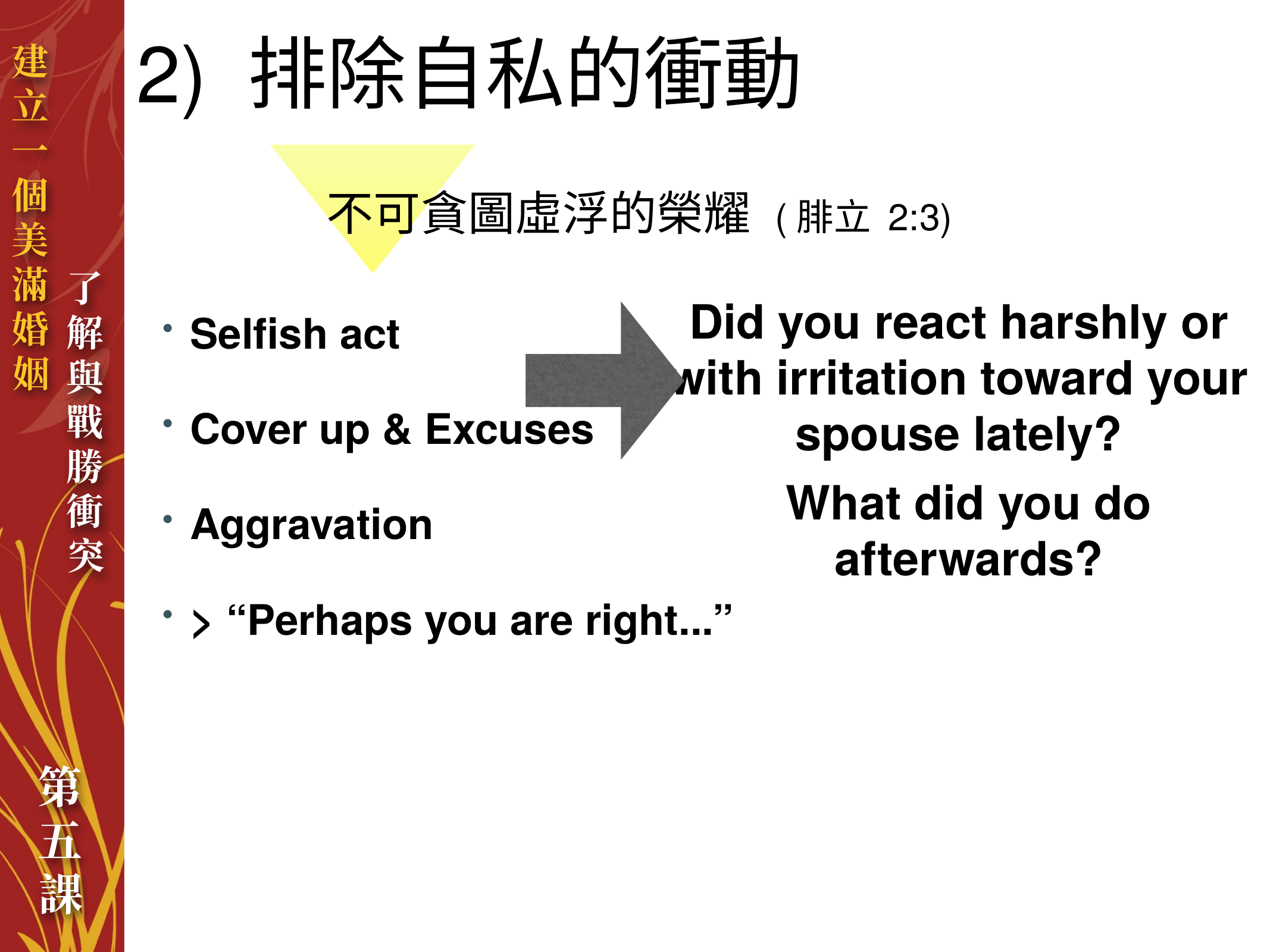

2) 排除自私的衝動

不可貪圖虛浮的榮耀 (腓立 2:3)
Selfish act
Cover up & Excuses
Aggravation
> “Perhaps you are right...”
Did you react harshly or with irritation toward your spouse lately?

What did you do afterwards?